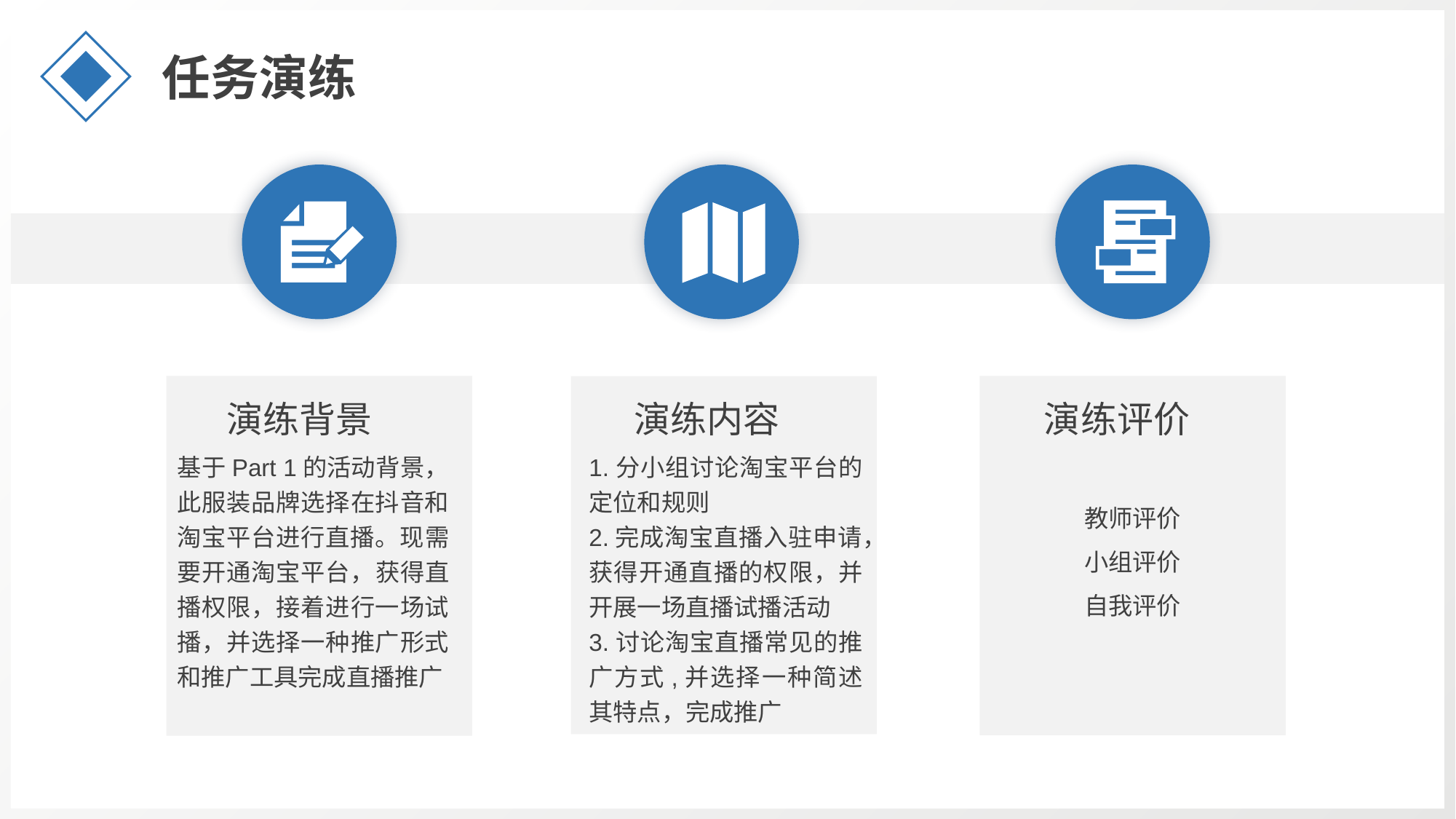

任务演练

演练背景
演练内容
演练评价
1.分小组讨论淘宝平台的定位和规则
2.完成淘宝直播入驻申请，获得开通直播的权限，并开展一场直播试播活动
3.讨论淘宝直播常见的推广方式,并选择一种简述其特点，完成推广
基于Part 1的活动背景，此服装品牌选择在抖音和淘宝平台进行直播。现需要开通淘宝平台，获得直播权限，接着进行一场试播，并选择一种推广形式和推广工具完成直播推广
教师评价
小组评价
自我评价